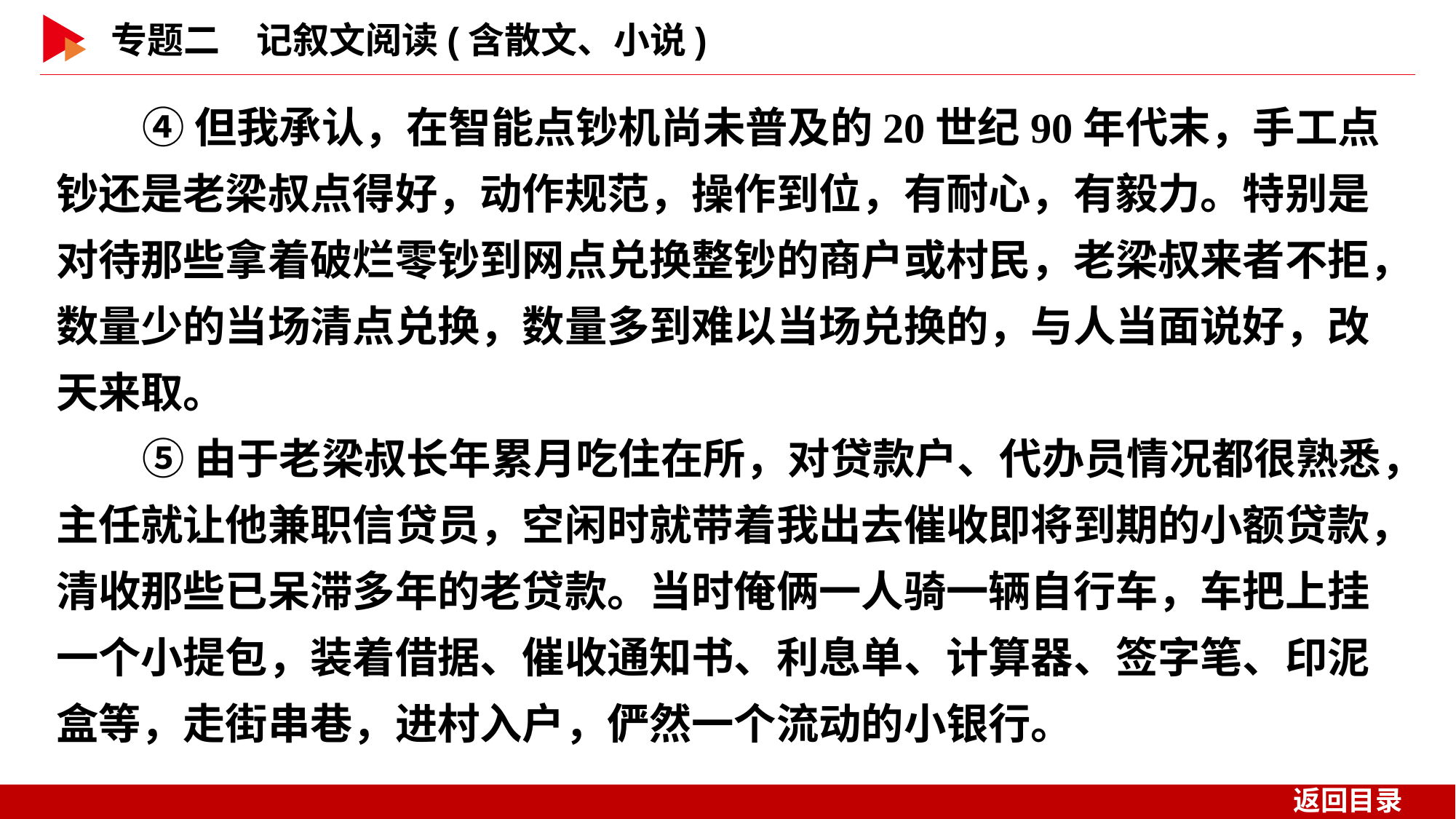

④但我承认，在智能点钞机尚未普及的20世纪90年代末，手工点钞还是老梁叔点得好，动作规范，操作到位，有耐心，有毅力。特别是对待那些拿着破烂零钞到网点兑换整钞的商户或村民，老梁叔来者不拒，数量少的当场清点兑换，数量多到难以当场兑换的，与人当面说好，改天来取。
⑤由于老梁叔长年累月吃住在所，对贷款户、代办员情况都很熟悉，主任就让他兼职信贷员，空闲时就带着我出去催收即将到期的小额贷款，清收那些已呆滞多年的老贷款。当时俺俩一人骑一辆自行车，车把上挂一个小提包，装着借据、催收通知书、利息单、计算器、签字笔、印泥盒等，走街串巷，进村入户，俨然一个流动的小银行。